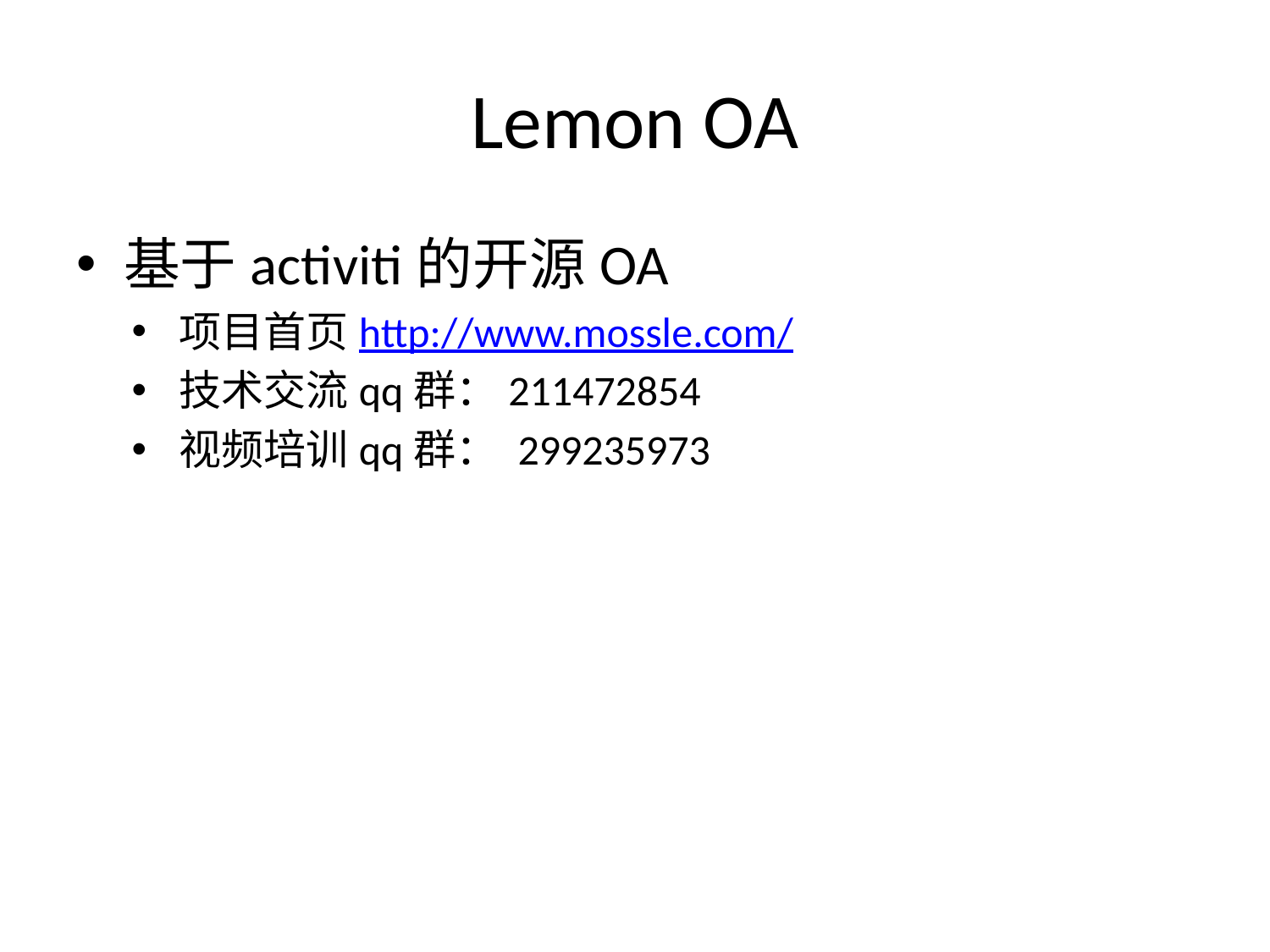

# Lemon OA
基于activiti的开源OA
项目首页http://www.mossle.com/
技术交流qq群：211472854
视频培训qq群： 299235973